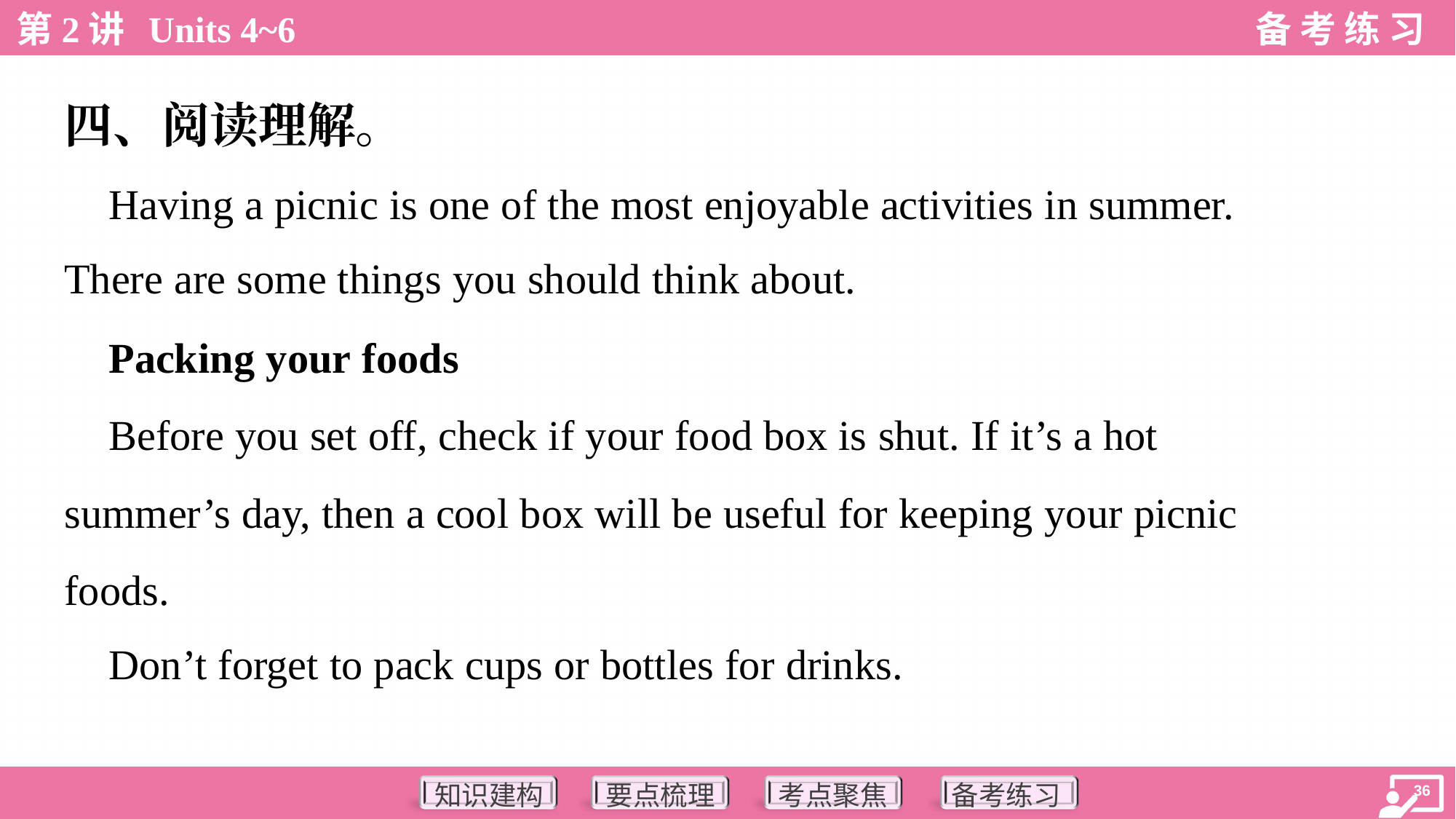

四、阅读理解。
    Having a picnic is one of the most enjoyable activities in summer.
There are some things you should think about.
    Packing your foods
    Before you set off, check if your food box is shut. If it’s a hot
summer’s day, then a cool box will be useful for keeping your picnic
foods.
    Don’t forget to pack cups or bottles for drinks.